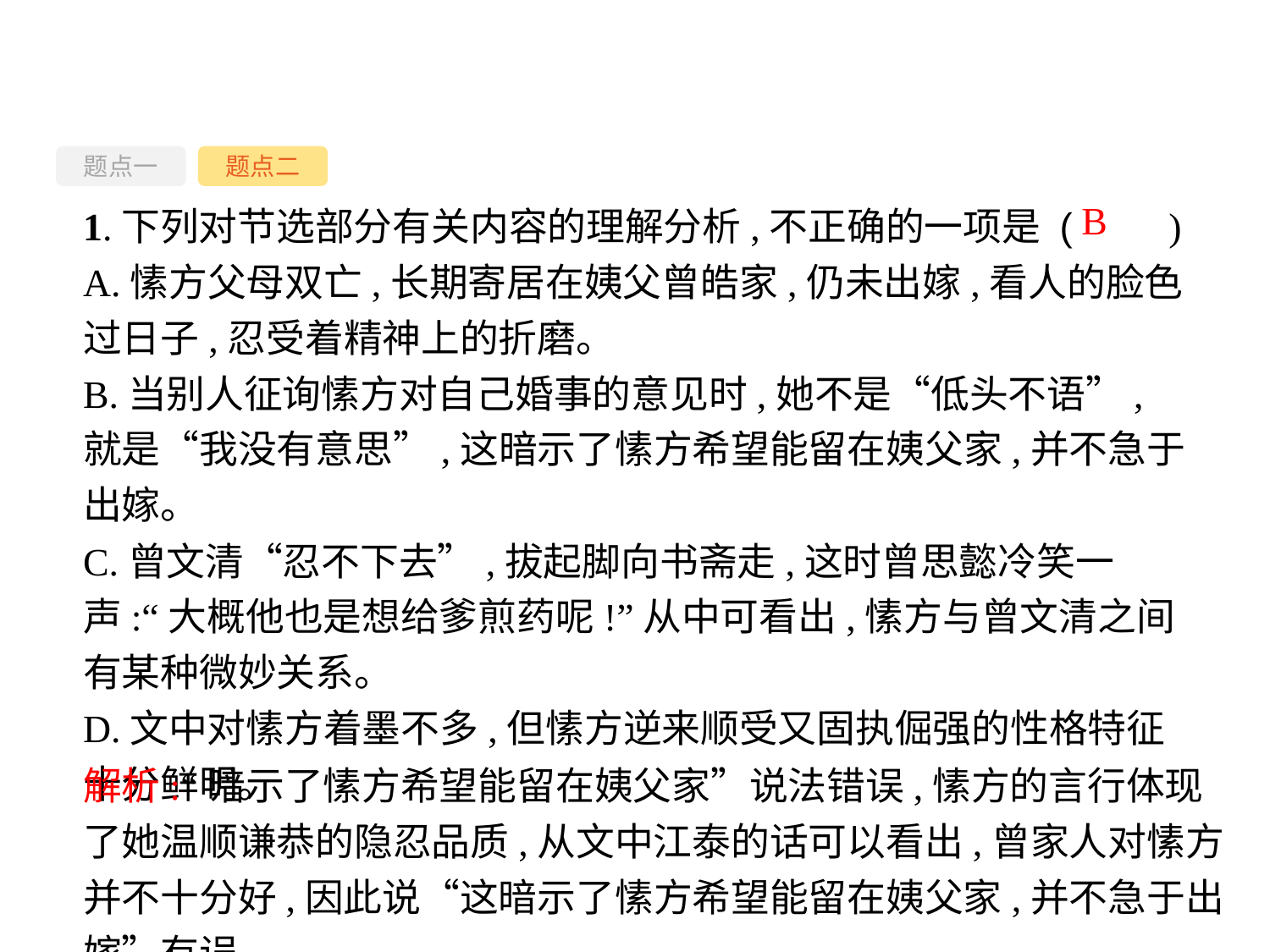

题点一
题点二
1.下列对节选部分有关内容的理解分析,不正确的一项是 (　　)
A.愫方父母双亡,长期寄居在姨父曾皓家,仍未出嫁,看人的脸色过日子,忍受着精神上的折磨。
B.当别人征询愫方对自己婚事的意见时,她不是“低头不语”,就是“我没有意思”,这暗示了愫方希望能留在姨父家,并不急于出嫁。
C.曾文清“忍不下去”,拔起脚向书斋走,这时曾思懿冷笑一声:“大概他也是想给爹煎药呢!”从中可看出,愫方与曾文清之间有某种微妙关系。
D.文中对愫方着墨不多,但愫方逆来顺受又固执倔强的性格特征十分鲜明。
B
解析:“暗示了愫方希望能留在姨父家”说法错误,愫方的言行体现了她温顺谦恭的隐忍品质,从文中江泰的话可以看出,曾家人对愫方并不十分好,因此说“这暗示了愫方希望能留在姨父家,并不急于出嫁”有误。
-51-